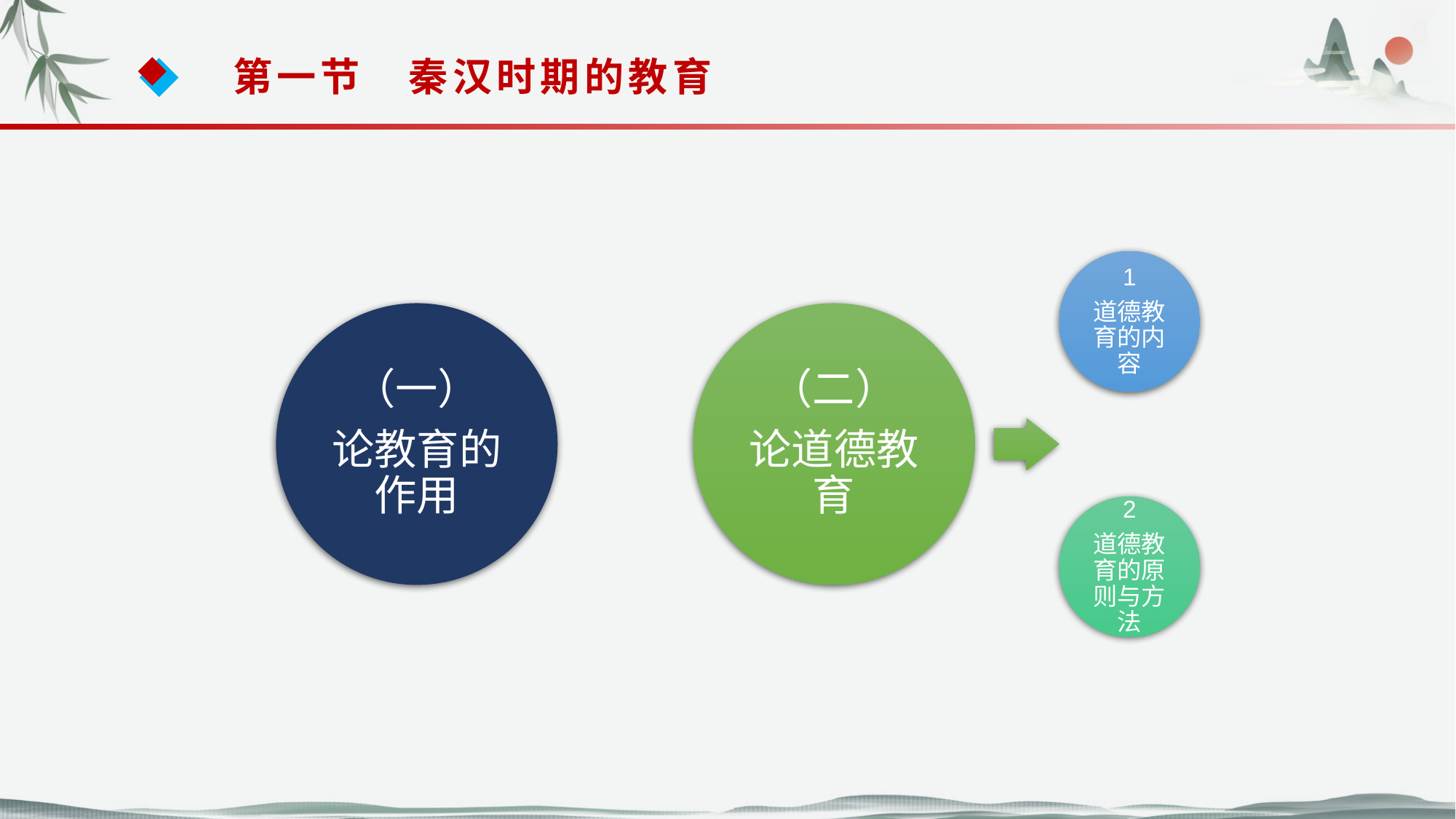

第一节　秦汉时期的教育

1
道德教育的内容
（一）
论教育的作用
（二）
论道德教育

2
道德教育的原则与方法